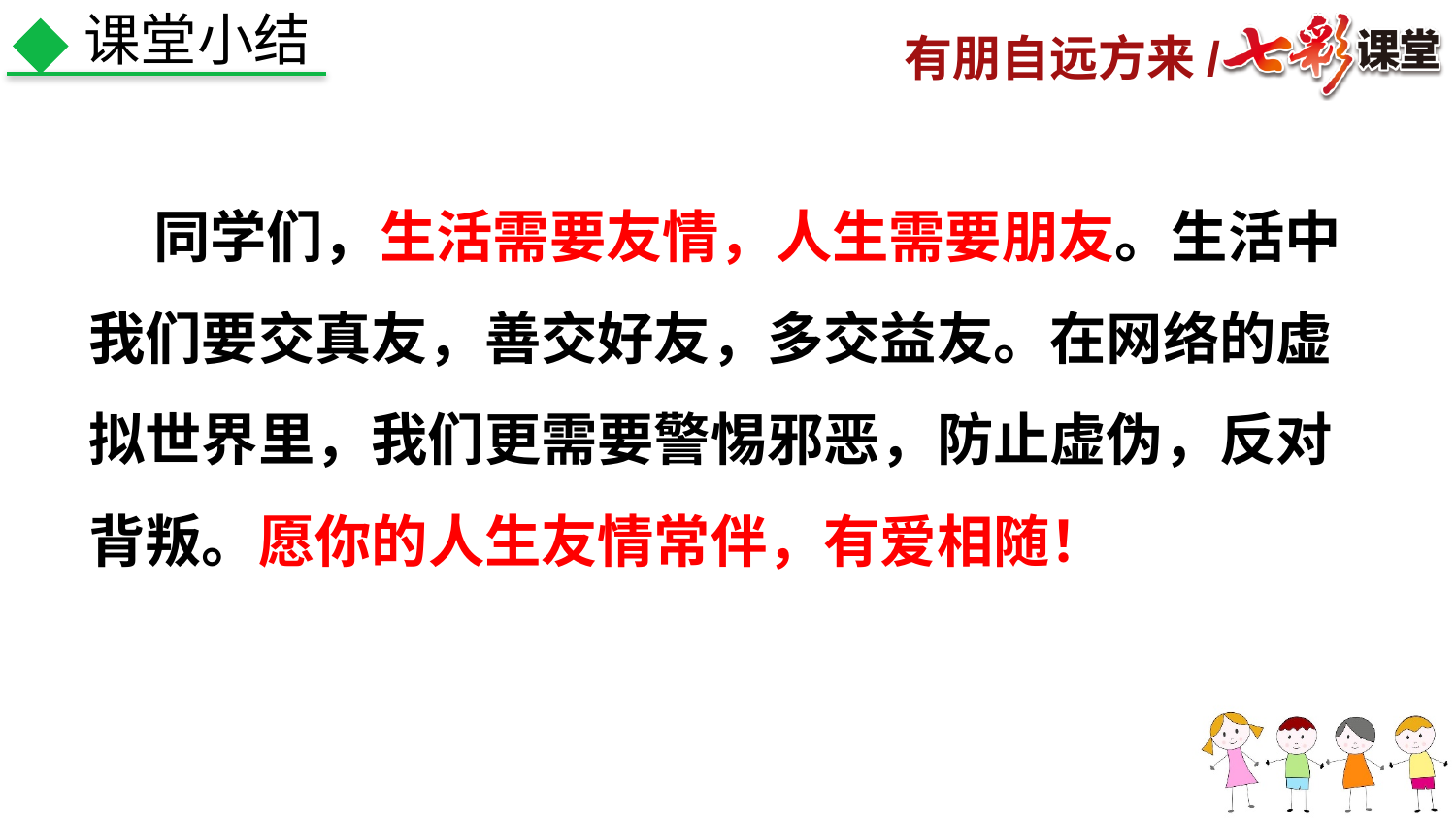

课堂小结

    同学们，生活需要友情，人生需要朋友。生活中我们要交真友，善交好友，多交益友。在网络的虚拟世界里，我们更需要警惕邪恶，防止虚伪，反对背叛。愿你的人生友情常伴，有爱相随！